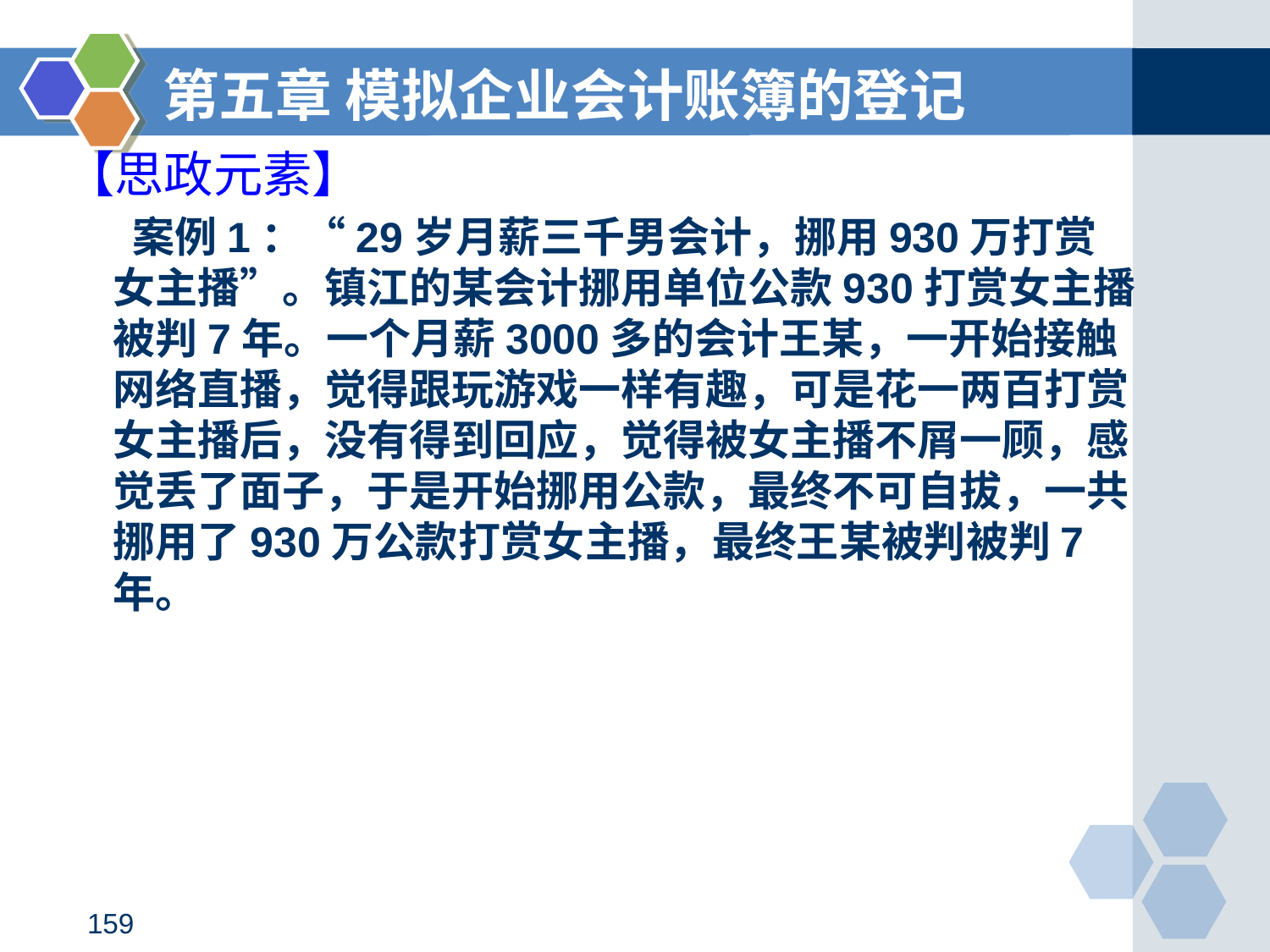

第五章 模拟企业会计账簿的登记
【思政元素】
      案例1：“29岁月薪三千男会计，挪用930万打赏女主播”。镇江的某会计挪用单位公款930打赏女主播被判7年。一个月薪3000多的会计王某，一开始接触网络直播，觉得跟玩游戏一样有趣，可是花一两百打赏女主播后，没有得到回应，觉得被女主播不屑一顾，感觉丢了面子，于是开始挪用公款，最终不可自拔，一共挪用了930万公款打赏女主播，最终王某被判被判7年。